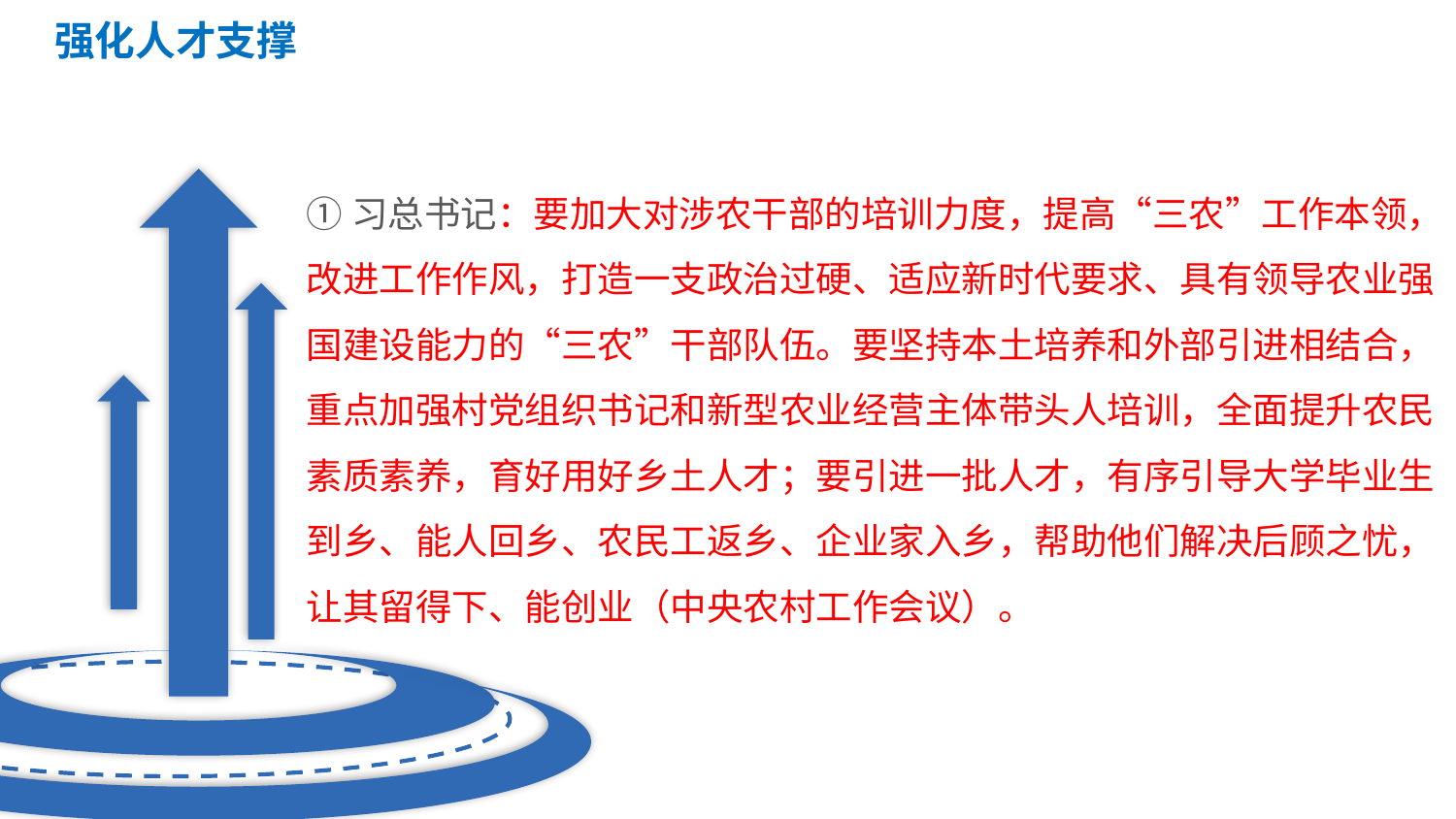

强化人才支撑
①习总书记：要加大对涉农干部的培训力度，提高“三农”工作本领，改进工作作风，打造一支政治过硬、适应新时代要求、具有领导农业强国建设能力的“三农”干部队伍。要坚持本土培养和外部引进相结合，重点加强村党组织书记和新型农业经营主体带头人培训，全面提升农民素质素养，育好用好乡土人才；要引进一批人才，有序引导大学毕业生到乡、能人回乡、农民工返乡、企业家入乡，帮助他们解决后顾之忧，让其留得下、能创业（中央农村工作会议）。